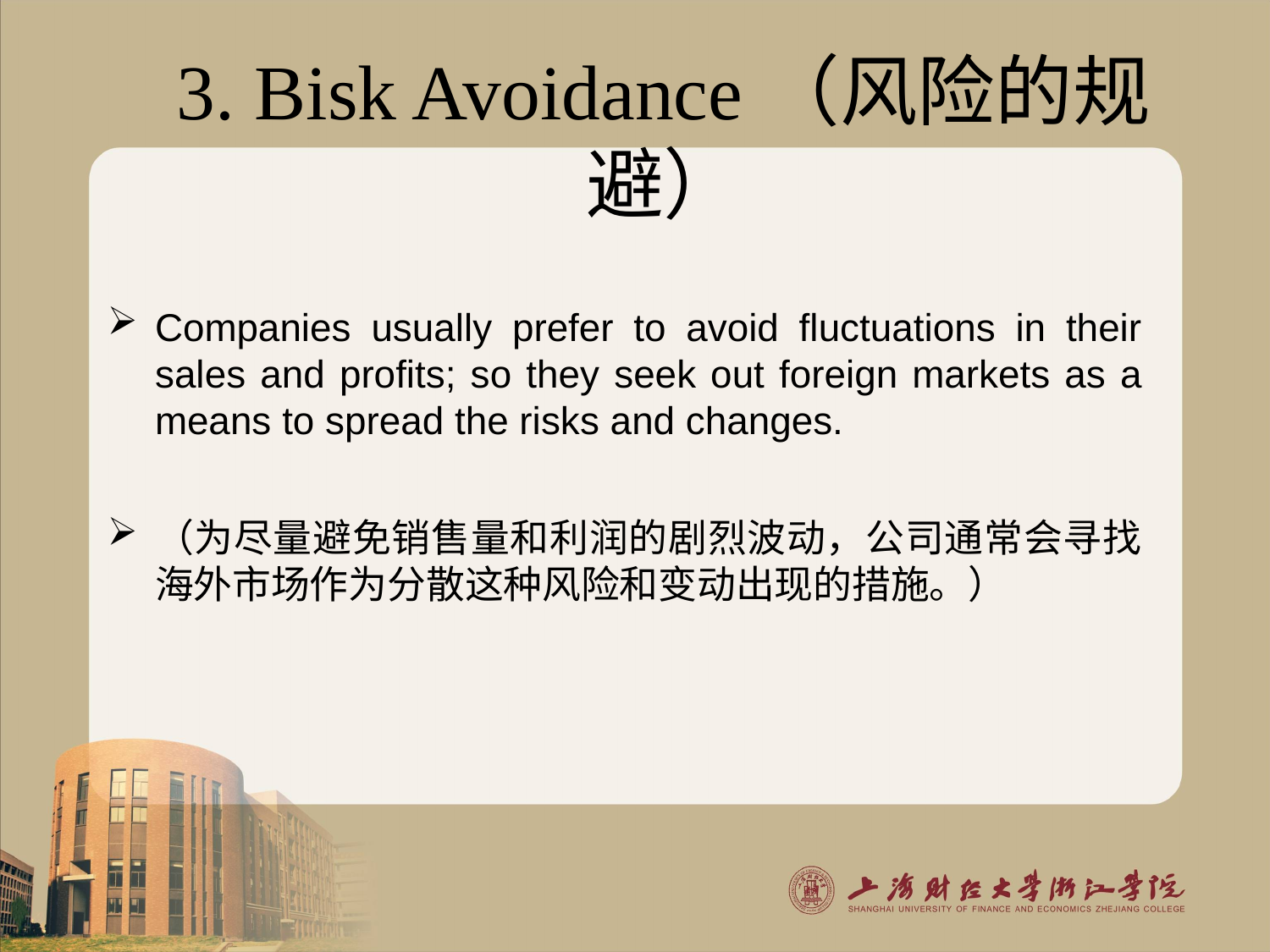

3. Bisk Avoidance（风险的规避）

Companies usually prefer to avoid fluctuations in their sales and profits; so they seek out foreign markets as a means to spread the risks and changes.

（为尽量避免销售量和利润的剧烈波动，公司通常会寻找海外市场作为分散这种风险和变动出现的措施。）